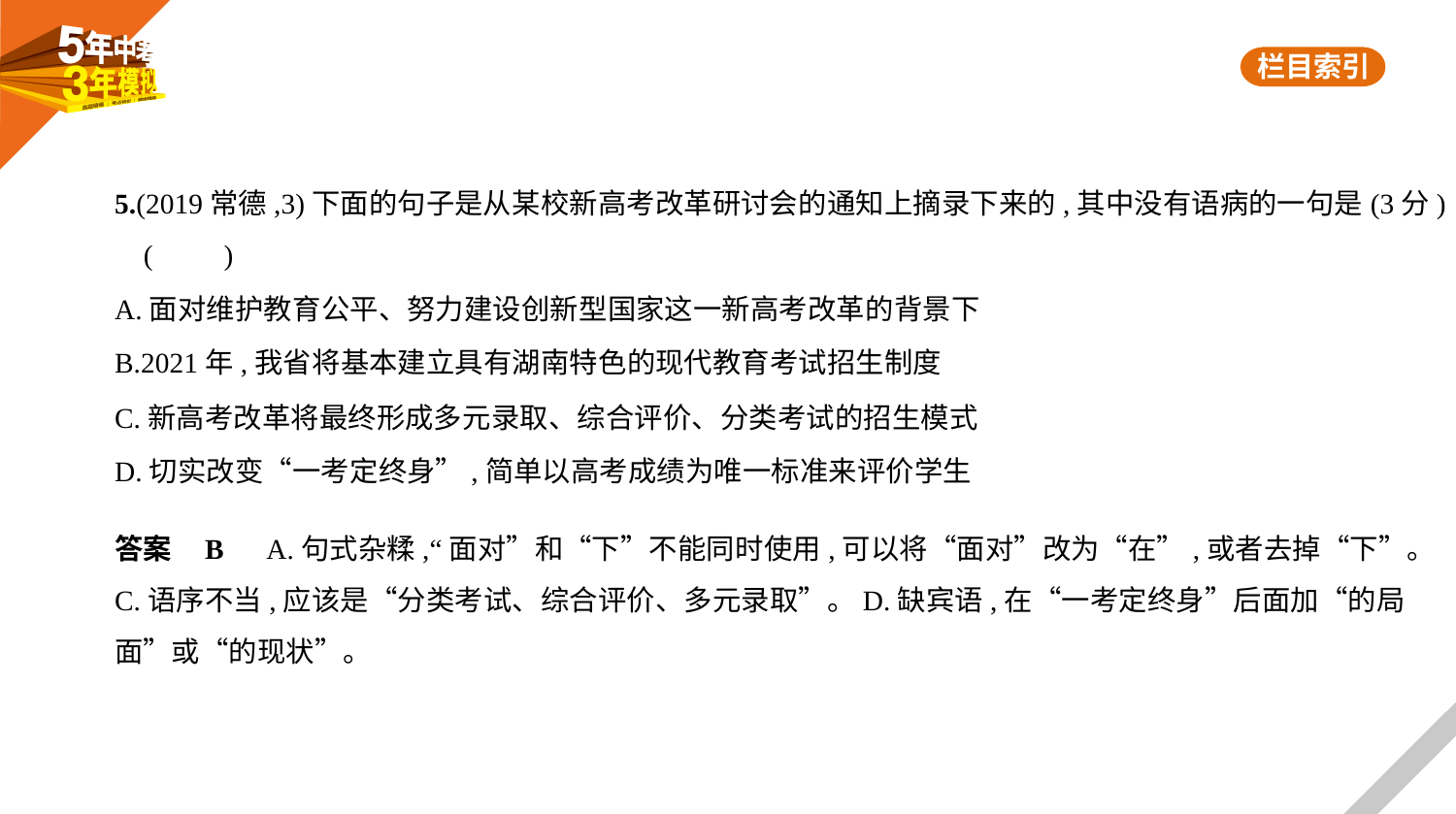

5.(2019常德,3)下面的句子是从某校新高考改革研讨会的通知上摘录下来的,其中没有语病的一句是(3分)
 (　　)
A.面对维护教育公平、努力建设创新型国家这一新高考改革的背景下
B.2021年,我省将基本建立具有湖南特色的现代教育考试招生制度
C.新高考改革将最终形成多元录取、综合评价、分类考试的招生模式
D.切实改变“一考定终身”,简单以高考成绩为唯一标准来评价学生
答案    B　A.句式杂糅,“面对”和“下”不能同时使用,可以将“面对”改为“在”,或者去掉“下”。
C.语序不当,应该是“分类考试、综合评价、多元录取”。D.缺宾语,在“一考定终身”后面加“的局
面”或“的现状”。